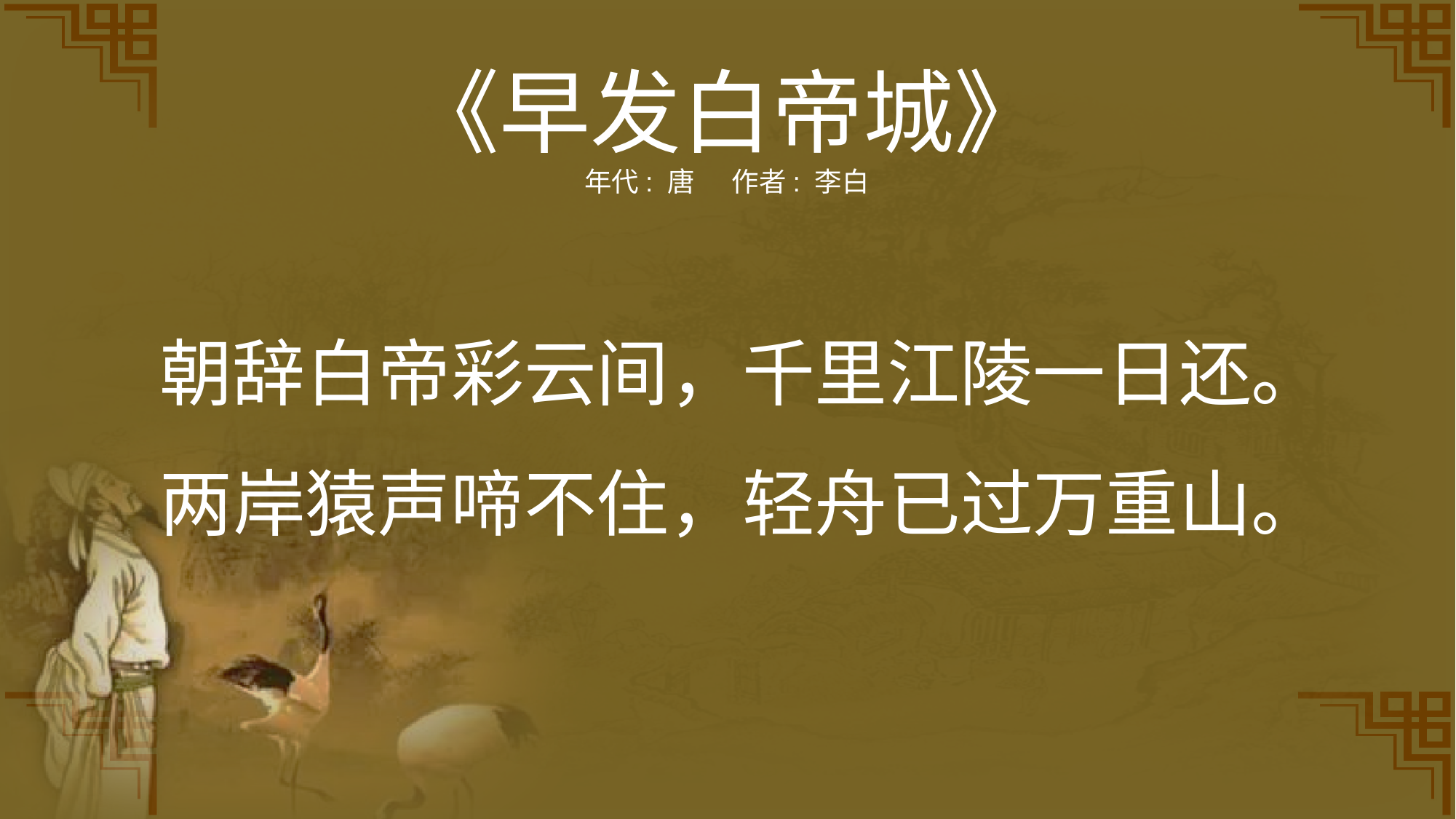

《早发白帝城》
年代: 唐      作者: 李白
朝辞白帝彩云间，千里江陵一日还。
两岸猿声啼不住，轻舟已过万重山。
.